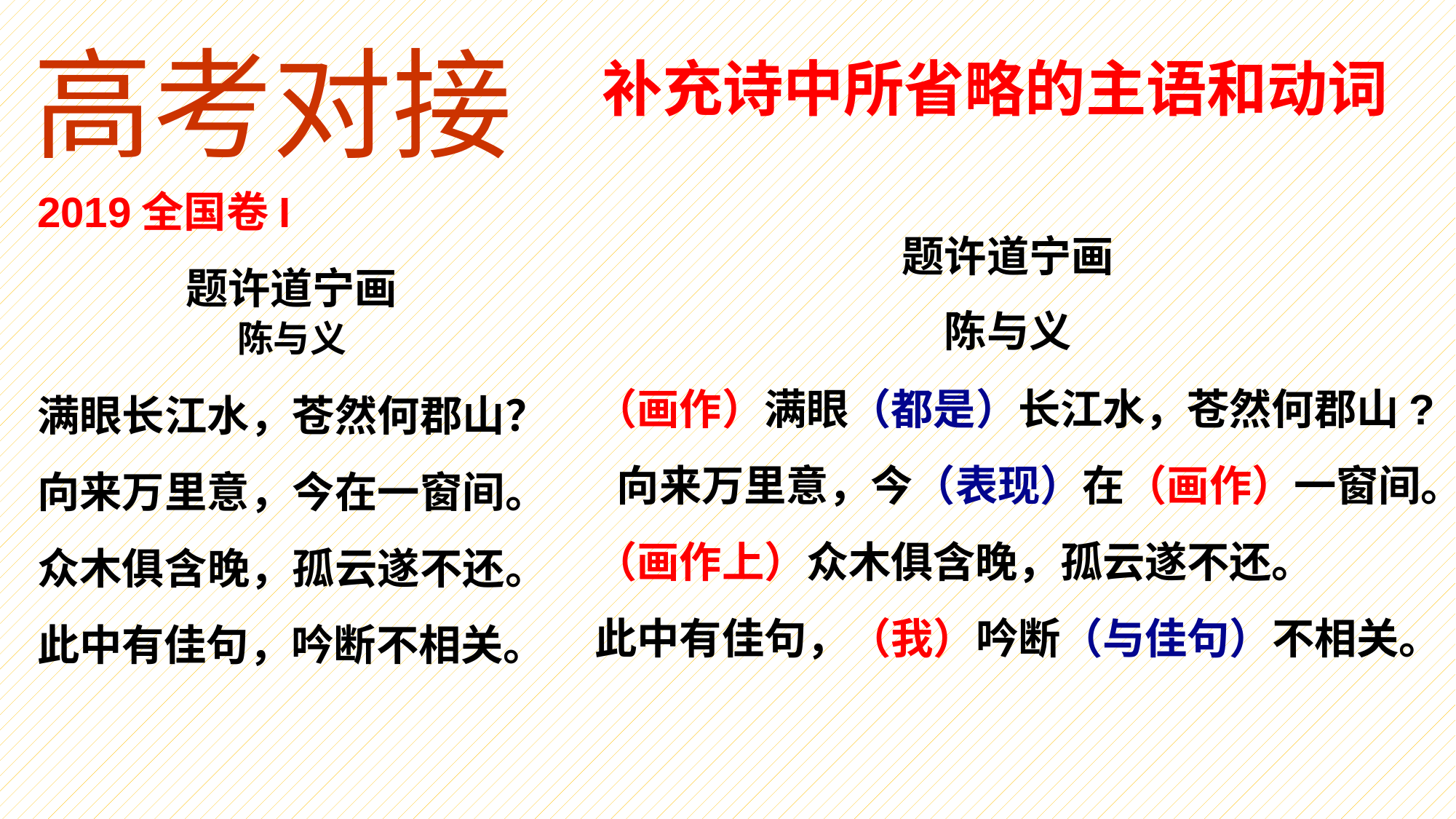

高考对接
补充诗中所省略的主语和动词
2019全国卷I
题许道宁画
陈与义
满眼长江水，苍然何郡山？ 向来万里意，今在一窗间。 众木俱含晚，孤云遂不还。 此中有佳句，吟断不相关。
题许道宁画
陈与义
（画作）满眼（都是）长江水，苍然何郡山?  向来万里意，今（表现）在（画作）一窗间。
（画作上）众木俱含晚，孤云遂不还。
此中有佳句，（我）吟断（与佳句）不相关。